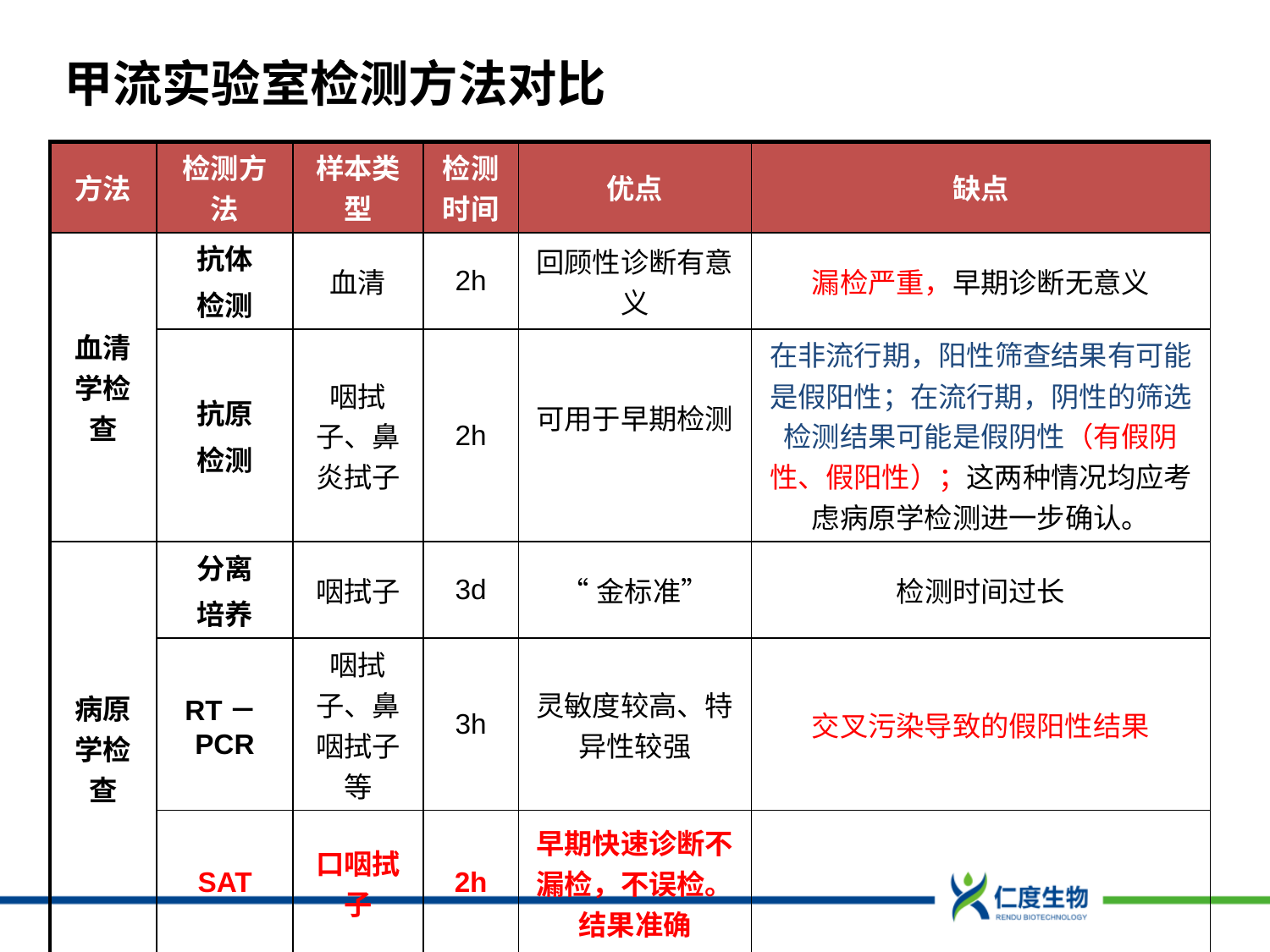

甲流实验室检测方法对比
| 方法 | 检测方法 | 样本类型 | 检测时间 | 优点 | 缺点 |
| --- | --- | --- | --- | --- | --- |
| 血清学检查 | 抗体 检测 | 血清 | 2h | 回顾性诊断有意义 | 漏检严重，早期诊断无意义 |
|  | 抗原 检测 | 咽拭子、鼻炎拭子 | 2h | 可用于早期检测 | 在非流行期，阳性筛查结果有可能是假阳性；在流行期，阴性的筛选检测结果可能是假阴性（有假阴性、假阳性）；这两种情况均应考虑病原学检测进一步确认。 |
| 病原学检查 | 分离 培养 | 咽拭子 | 3d | “金标准” | 检测时间过长 |
|  | RT－PCR | 咽拭子、鼻咽拭子等 | 3h | 灵敏度较高、特异性较强 | 交叉污染导致的假阳性结果 |
|  | SAT | 口咽拭子 | 2h | 早期快速诊断不漏检，不误检。结果准确 |  |